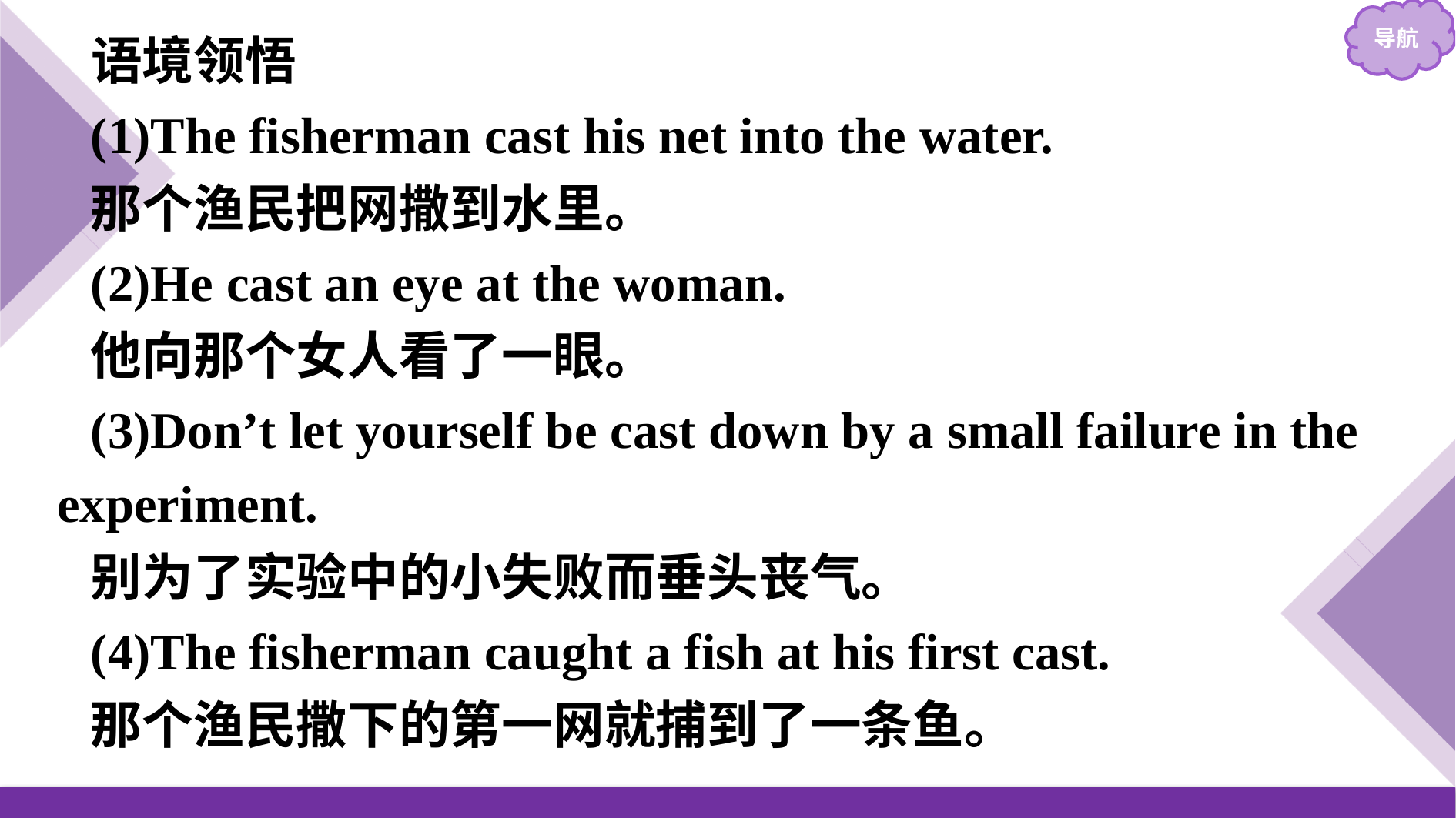

语境领悟
(1)The fisherman cast his net into the water.
那个渔民把网撒到水里。
(2)He cast an eye at the woman.
他向那个女人看了一眼。
(3)Don’t let yourself be cast down by a small failure in the experiment.
别为了实验中的小失败而垂头丧气。
(4)The fisherman caught a fish at his first cast.
那个渔民撒下的第一网就捕到了一条鱼。